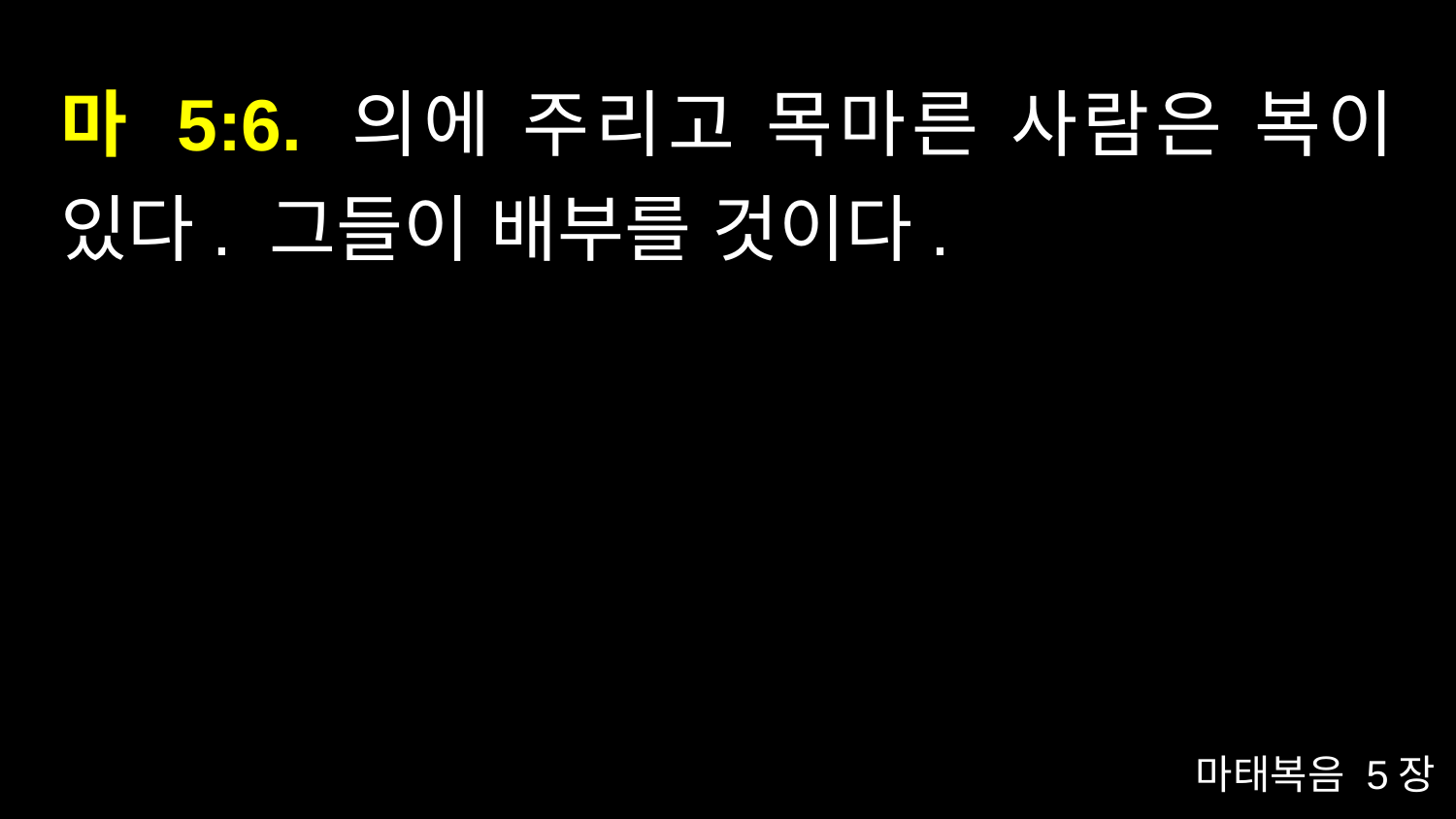

# 마 5:6. 의에 주리고 목마른 사람은 복이 있다. 그들이 배부를 것이다.
마태복음 5장